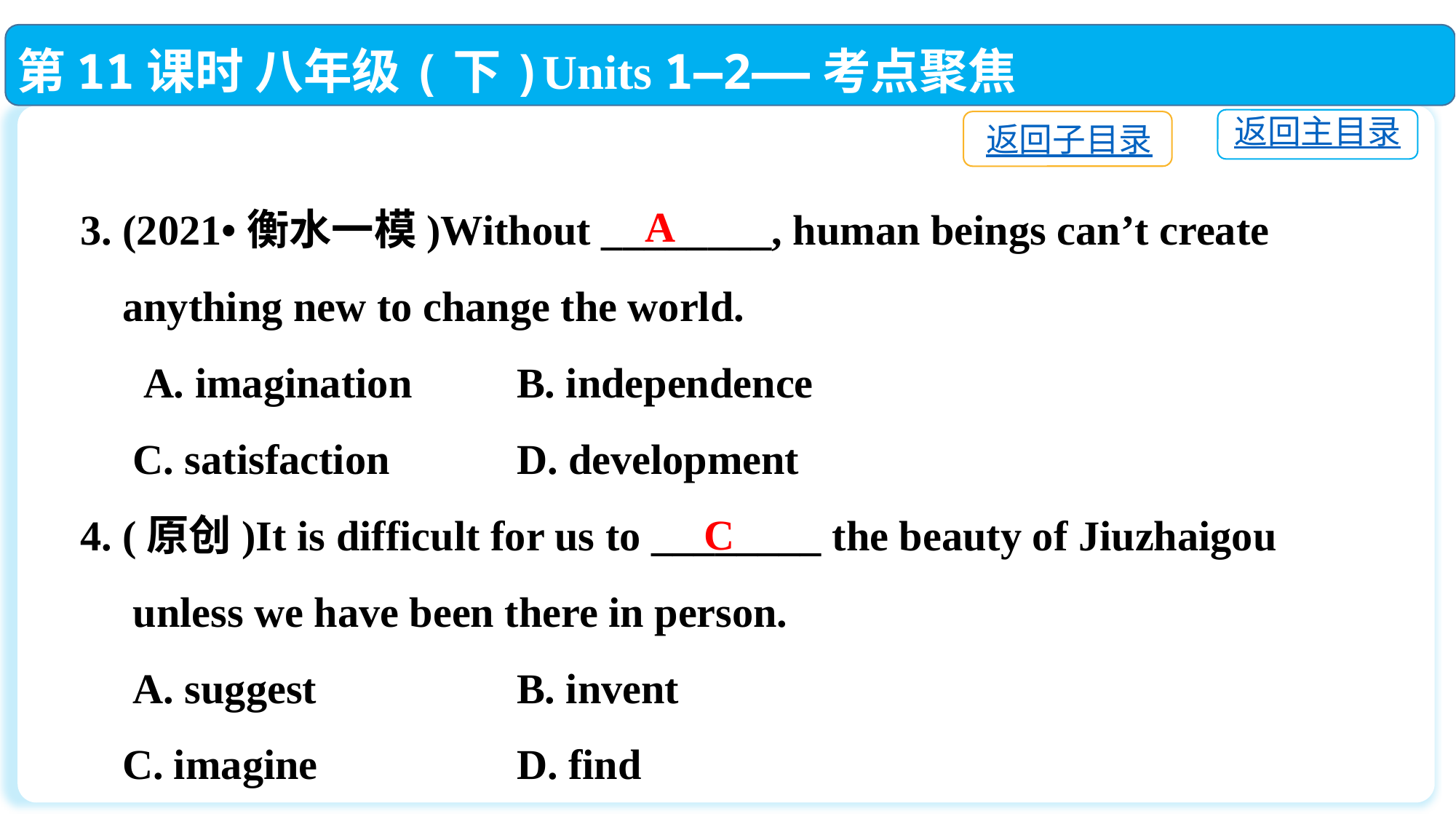

第11课时 八年级(下)Units 1—2——考点聚焦

返回主目录

返回子目录
3. (2021•衡水一模)Without ________, human beings can’t create
    anything new to change the world.
      A. imagination　 	B. independence
     C. satisfaction　　	D. development
4. (原创)It is difficult for us to ________ the beauty of Jiuzhaigou
     unless we have been there in person.
     A. suggest		B. invent
    C. imagine		D. find

A
C